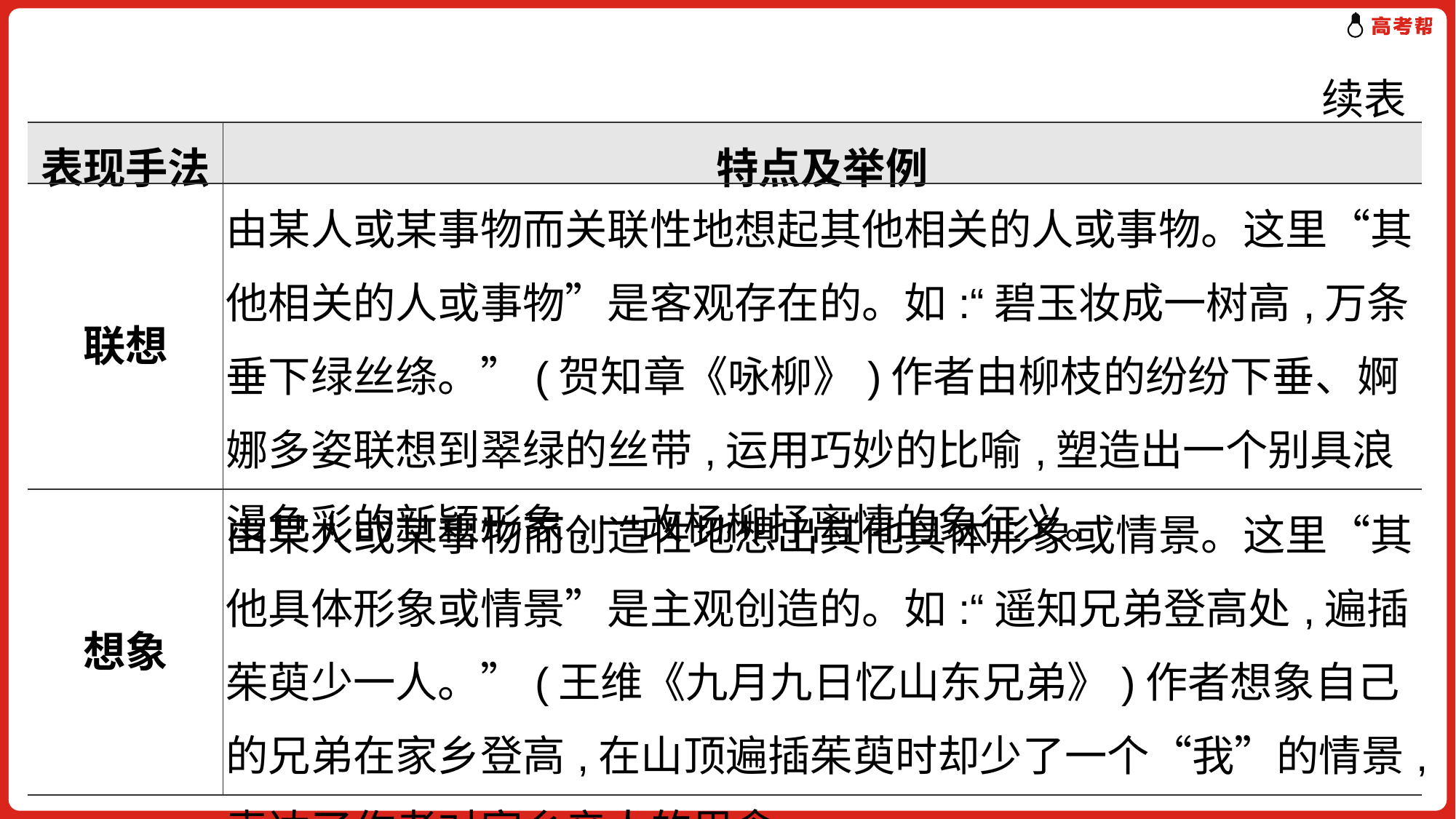

续表
| 表现手法 | 特点及举例 |
| --- | --- |
| 联想 | 由某人或某事物而关联性地想起其他相关的人或事物。这里“其他相关的人或事物”是客观存在的。如:“碧玉妆成一树高,万条垂下绿丝绦。”(贺知章《咏柳》)作者由柳枝的纷纷下垂、婀娜多姿联想到翠绿的丝带,运用巧妙的比喻,塑造出一个别具浪漫色彩的新颖形象,一改杨柳抒离情的象征义。 |
| 想象 | 由某人或某事物而创造性地想出其他具体形象或情景。这里“其他具体形象或情景”是主观创造的。如:“遥知兄弟登高处,遍插茱萸少一人。”(王维《九月九日忆山东兄弟》)作者想象自己的兄弟在家乡登高,在山顶遍插茱萸时却少了一个“我”的情景,表达了作者对家乡亲人的思念。 |